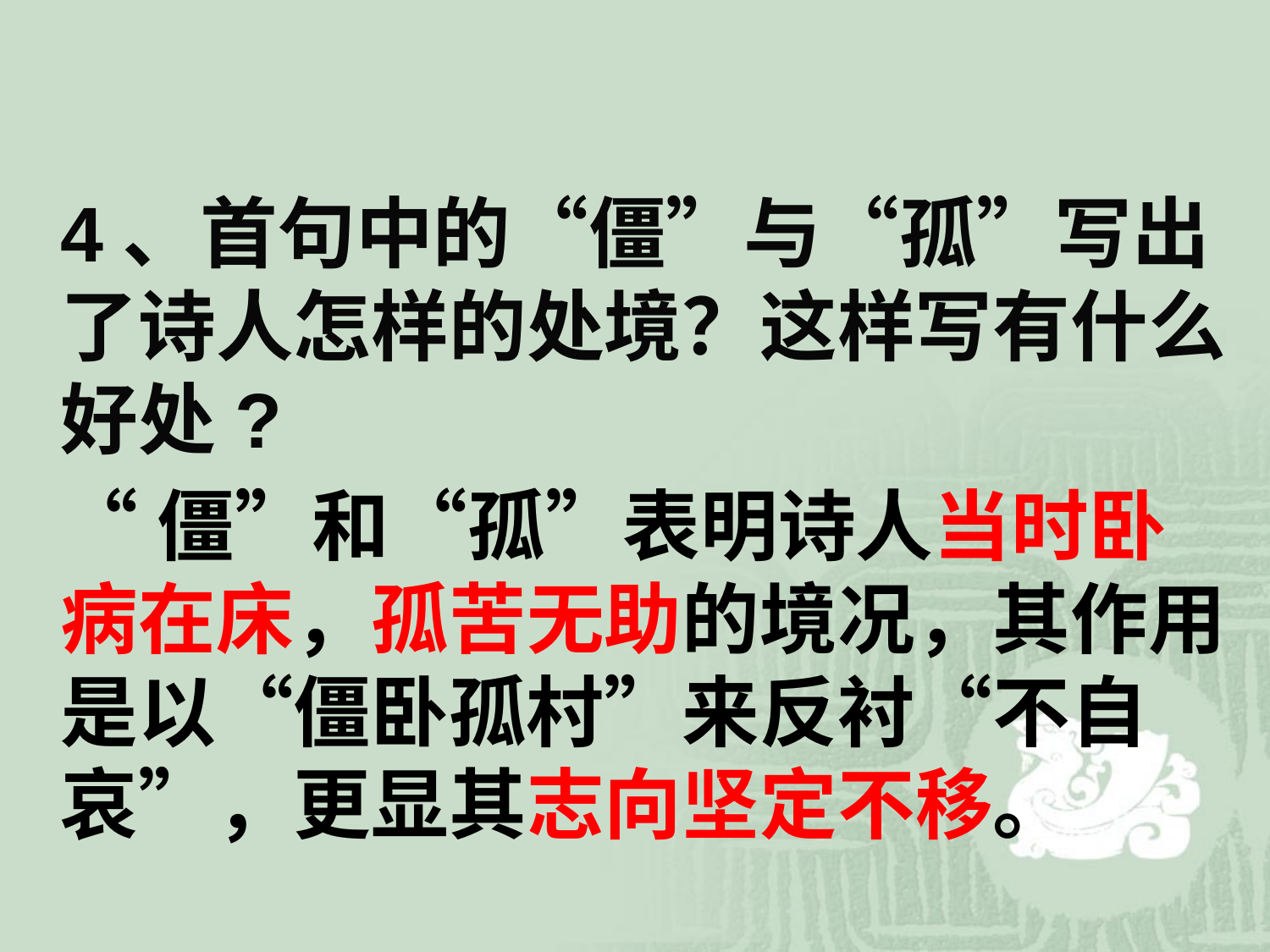

4、首句中的“僵”与“孤”写出了诗人怎样的处境？这样写有什么好处?
“僵”和“孤”表明诗人当时卧病在床，孤苦无助的境况，其作用是以“僵卧孤村”来反衬“不自哀”，更显其志向坚定不移。